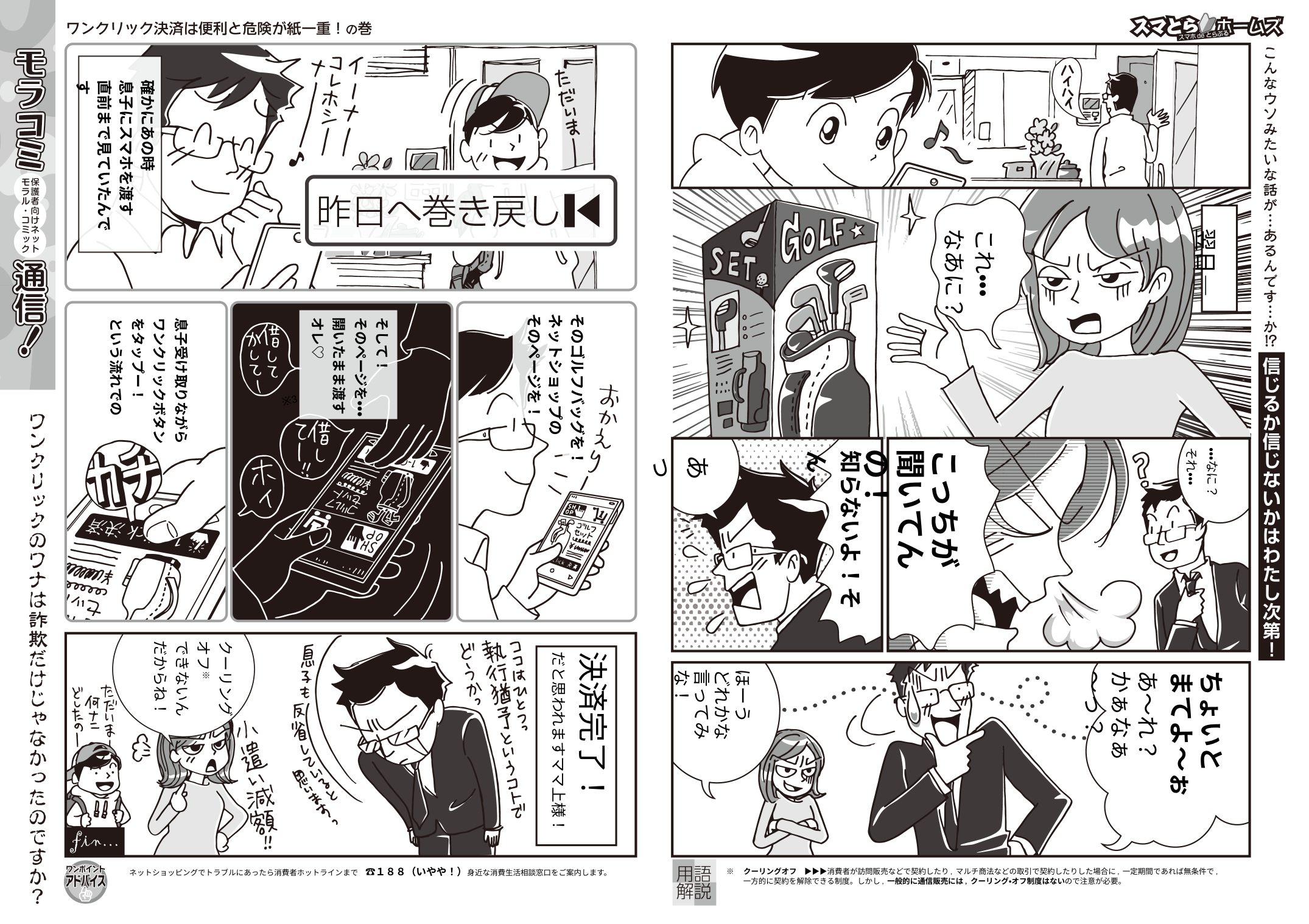

確かにあの時
息子にスマホを渡す
直前まで見ていたんです
これ・・・
なあに？
翌日―
そのゴルフバッグを！
ネットショップの
そのページを！
そして！
そのページを・・・
開いたまま渡す
オレ♡
息子受け取りながら
ワンクリックボタン
をタップー！
という流れでの
※3
・・・なに？
それ・・・
こっちが
聞いてんの！
知らないよ！そん
あっ
クーリング
オフ※
できないん
だからね！
決済完了！
だと思われますママ上様！
ほーう
どれかな
言ってみな！
あ〜れ？
かぁなぁ〜っ？
ちょいと
まてよ〜ぉ
※　クーリングオフ　▶▶▶消費者が訪問販売などで契約したり, マルチ商法などの取引で契約したりした場合に, 一定期間であれば無条件で,
　　 一方的に契約を解除できる制度。しかし, 一般的に通信販売には, クーリング・オフ制度はないので注意が必要。
ネットショッピングでトラブルにあったら消費者ホットラインまで　☎１８８（いやや！）身近な消費生活相談窓口をご案内します。